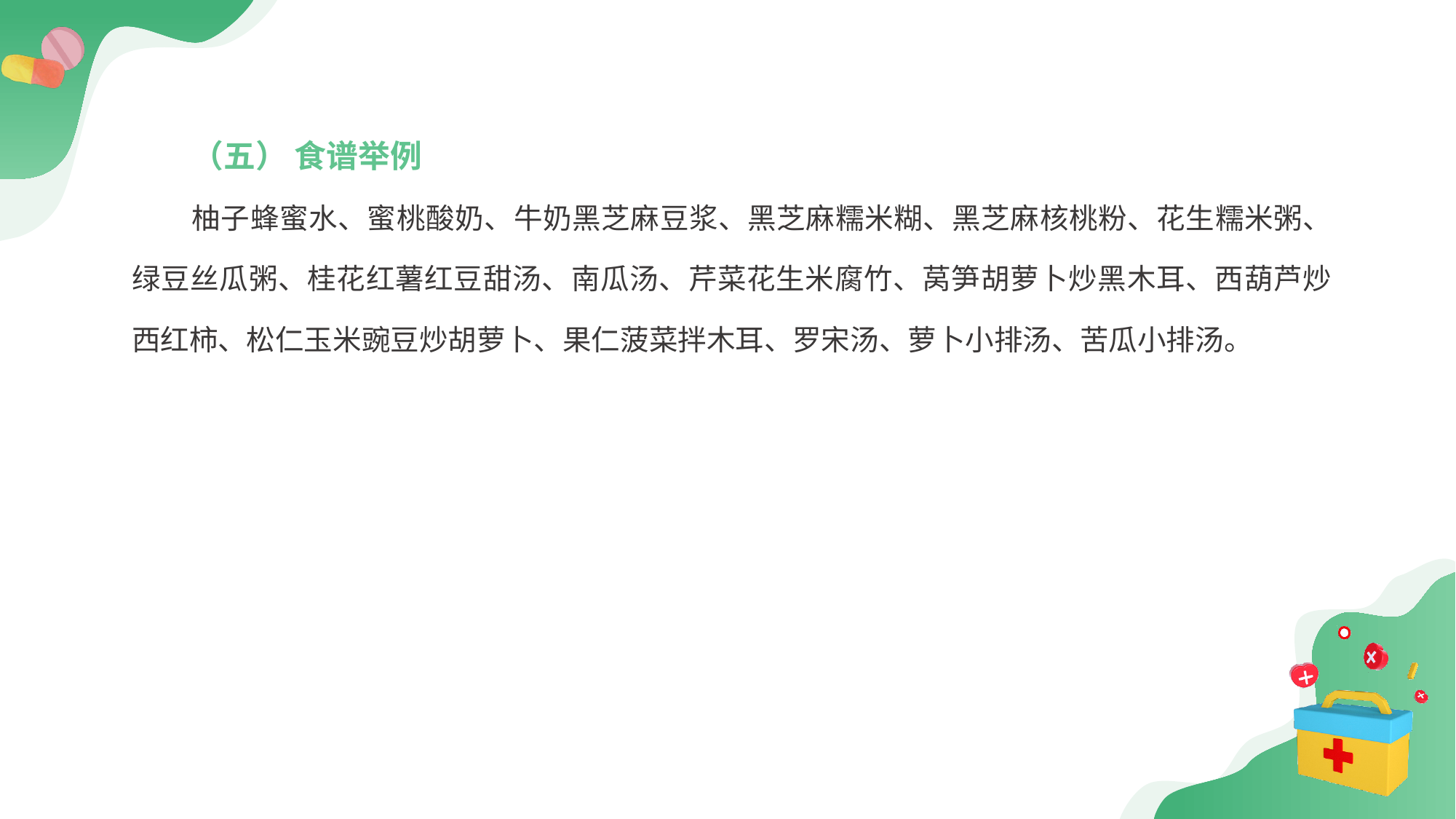

（五） 食谱举例
柚子蜂蜜水、蜜桃酸奶、牛奶黑芝麻豆浆、黑芝麻糯米糊、黑芝麻核桃粉、花生糯米粥、绿豆丝瓜粥、桂花红薯红豆甜汤、南瓜汤、芹菜花生米腐竹、莴笋胡萝卜炒黑木耳、西葫芦炒西红柿、松仁玉米豌豆炒胡萝卜、果仁菠菜拌木耳、罗宋汤、萝卜小排汤、苦瓜小排汤。